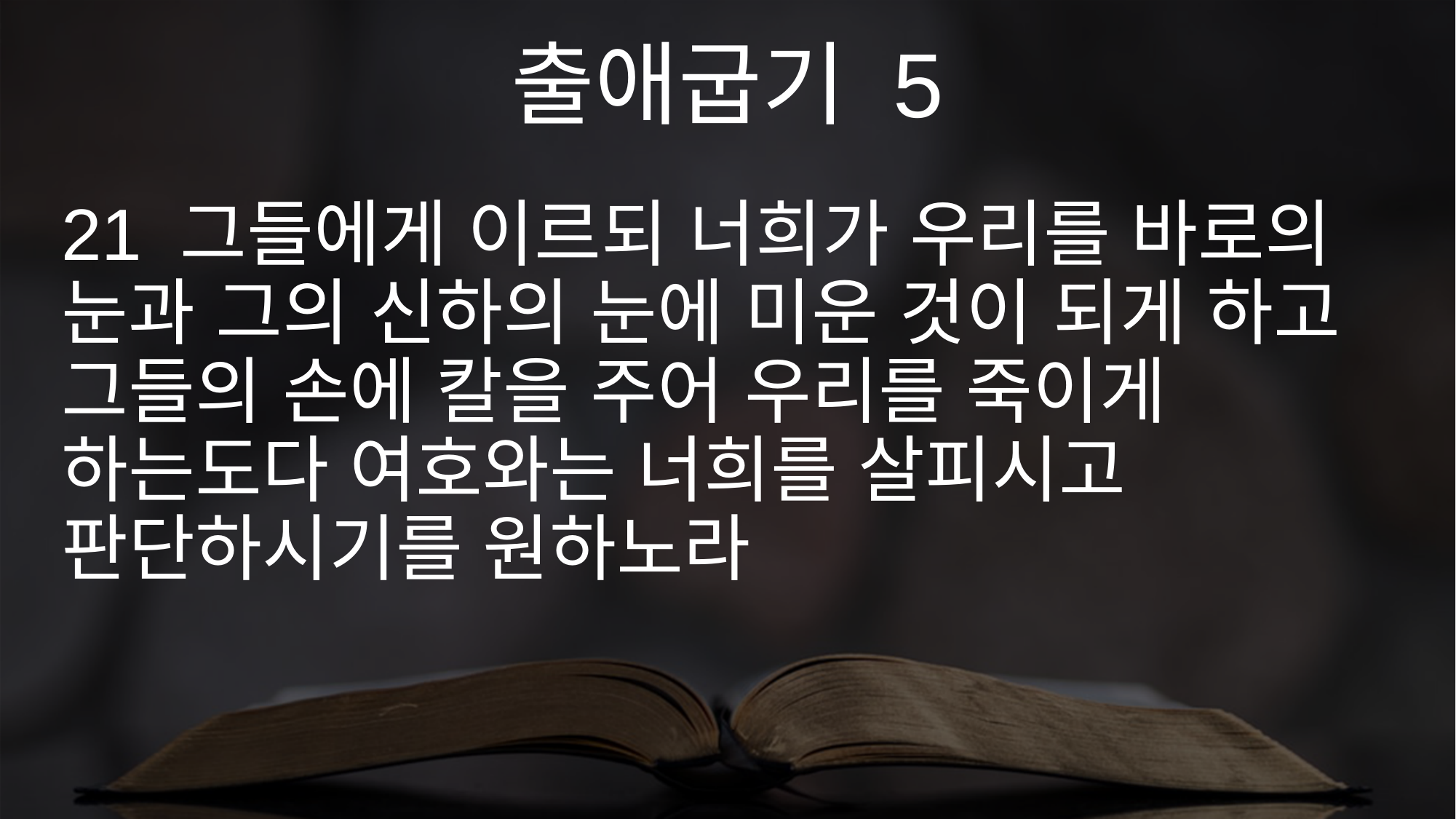

출애굽기 5
21 그들에게 이르되 너희가 우리를 바로의 눈과 그의 신하의 눈에 미운 것이 되게 하고 그들의 손에 칼을 주어 우리를 죽이게 하는도다 여호와는 너희를 살피시고 판단하시기를 원하노라